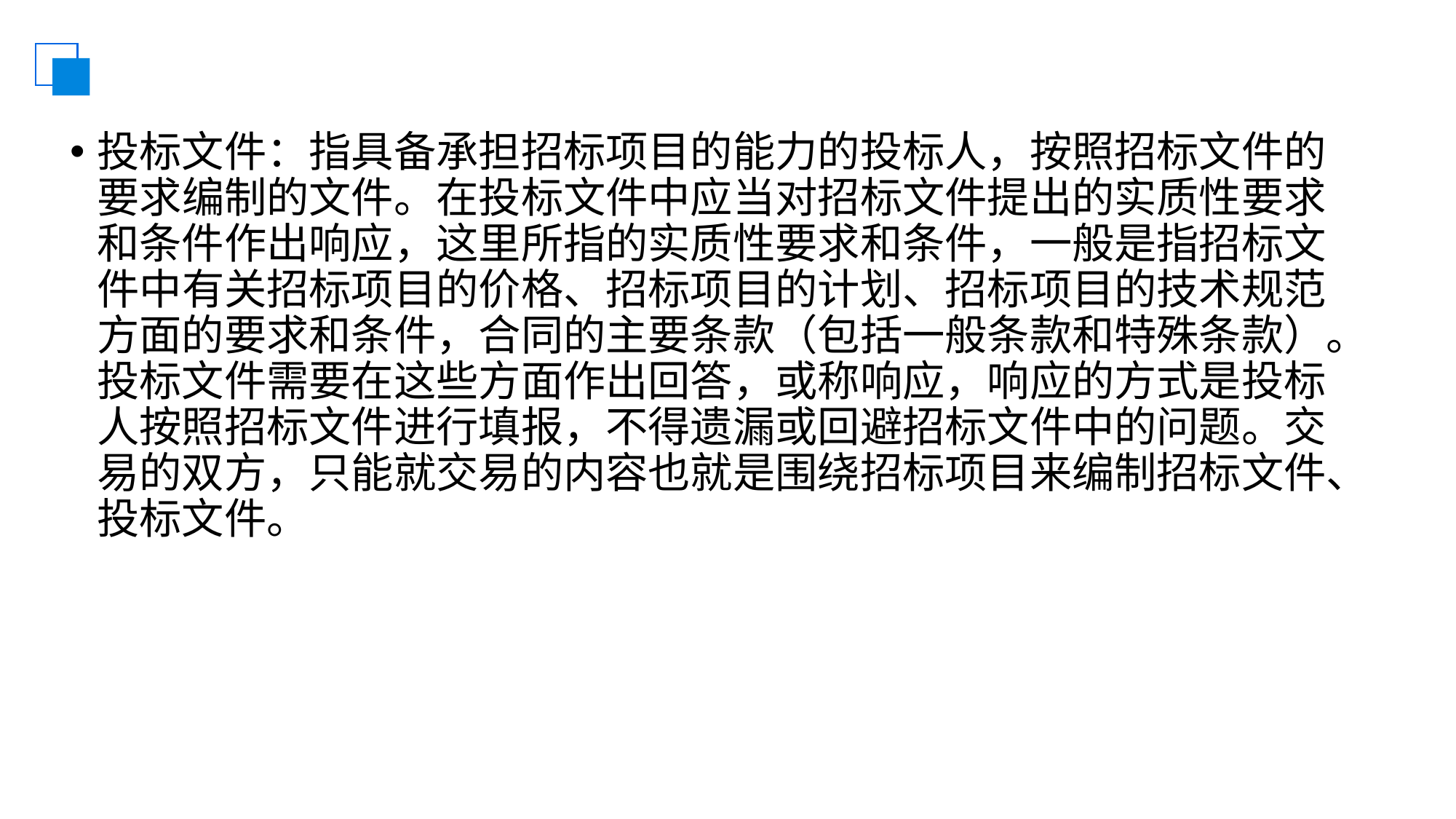

#
投标文件：指具备承担招标项目的能力的投标人，按照招标文件的要求编制的文件。在投标文件中应当对招标文件提出的实质性要求和条件作出响应，这里所指的实质性要求和条件，一般是指招标文件中有关招标项目的价格、招标项目的计划、招标项目的技术规范方面的要求和条件，合同的主要条款（包括一般条款和特殊条款）。投标文件需要在这些方面作出回答，或称响应，响应的方式是投标人按照招标文件进行填报，不得遗漏或回避招标文件中的问题。交易的双方，只能就交易的内容也就是围绕招标项目来编制招标文件、投标文件。